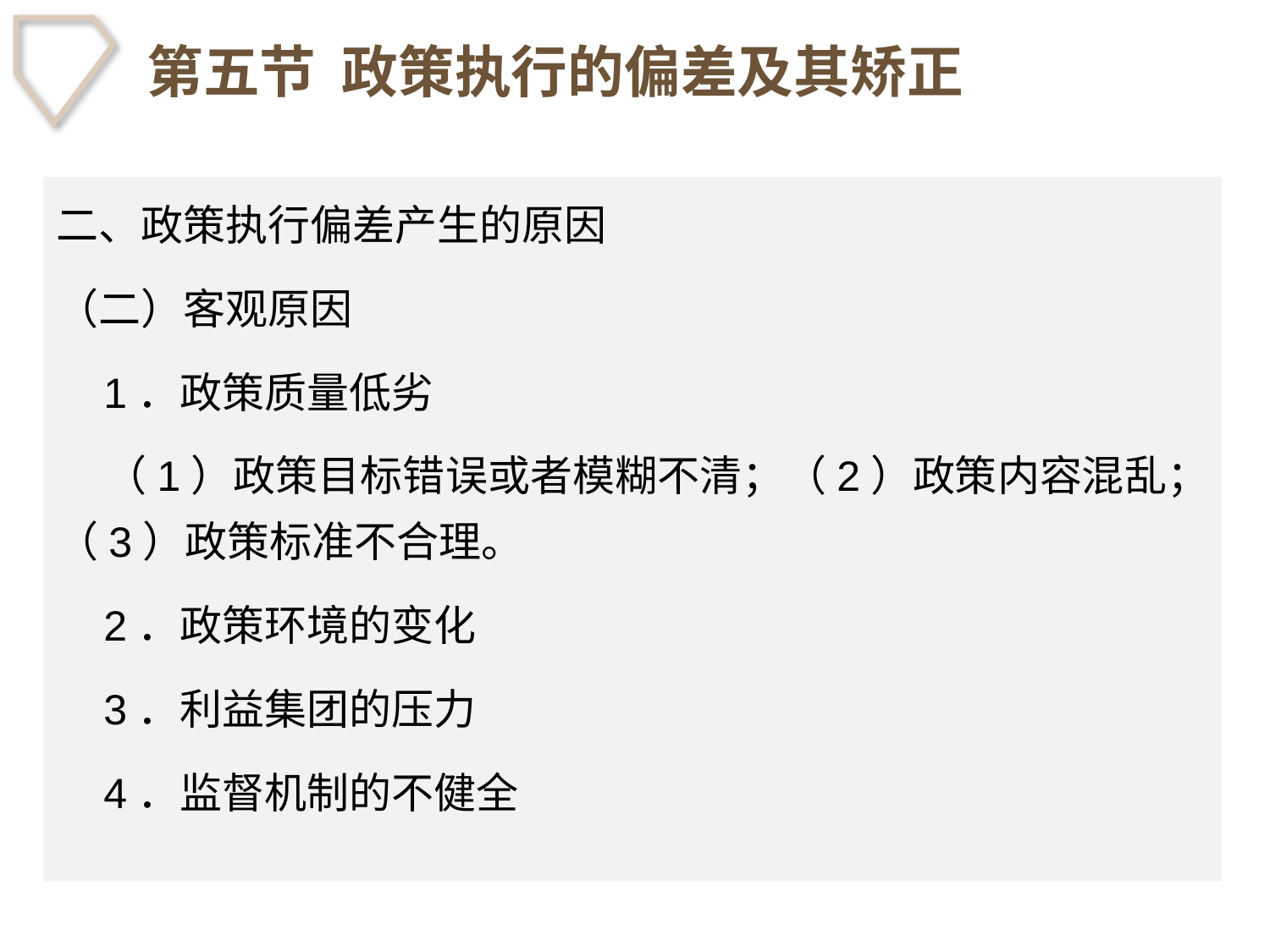

# 第五节  政策执行的偏差及其矫正
二、政策执行偏差产生的原因
（二）客观原因
    1．政策质量低劣
    （1）政策目标错误或者模糊不清；（2）政策内容混乱；（3）政策标准不合理。
    2．政策环境的变化
    3．利益集团的压力
    4．监督机制的不健全